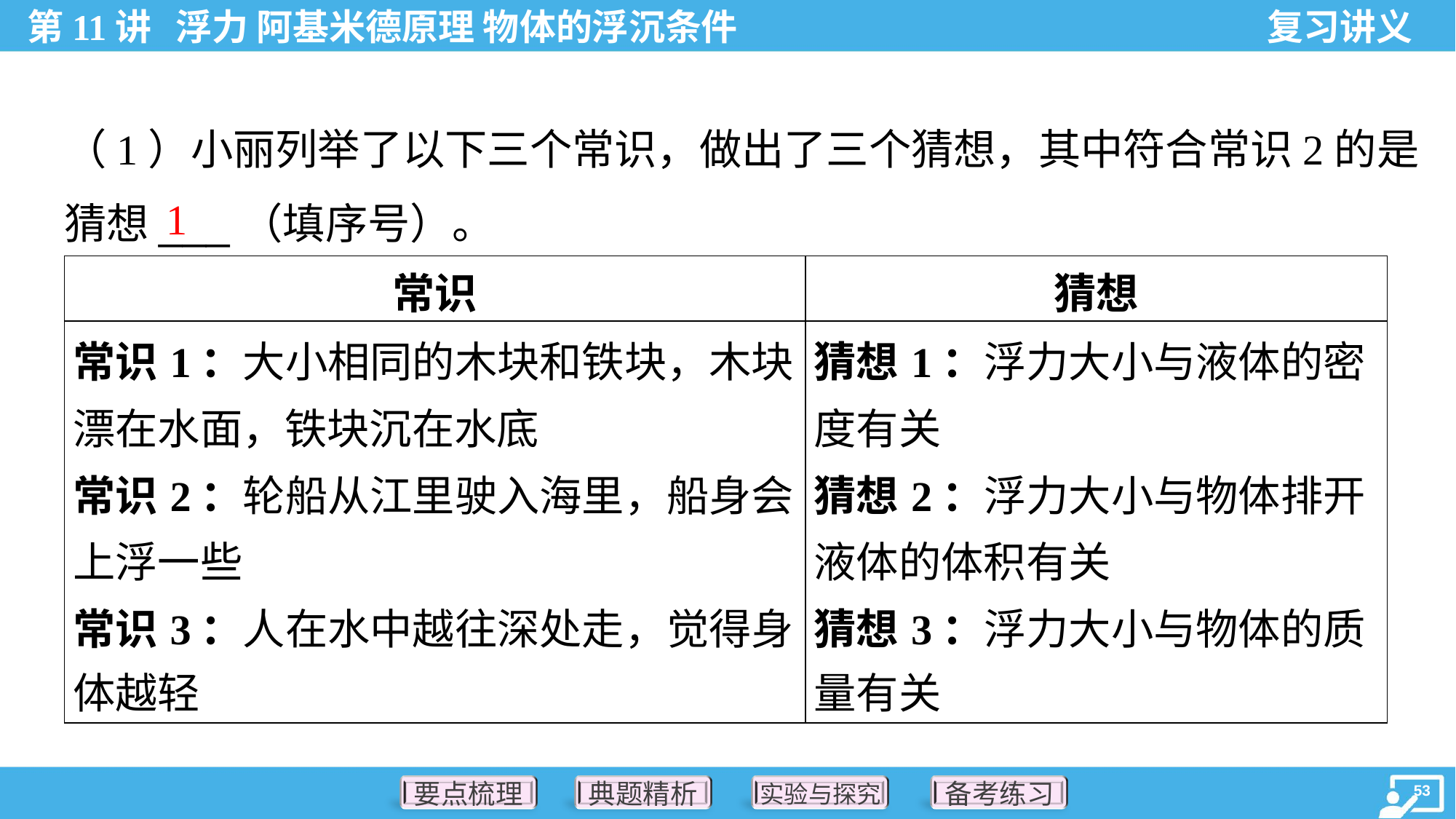

（1）小丽列举了以下三个常识，做出了三个猜想，其中符合常识2的是
猜想___（填序号）。
1
| 常识 | 猜想 |
| --- | --- |
| 常识1：大小相同的木块和铁块，木块 漂在水面，铁块沉在水底 常识2：轮船从江里驶入海里，船身会 上浮一些 常识3：人在水中越往深处走，觉得身 体越轻 | 猜想1：浮力大小与液体的密 度有关 猜想2：浮力大小与物体排开 液体的体积有关 猜想3：浮力大小与物体的质 量有关 |